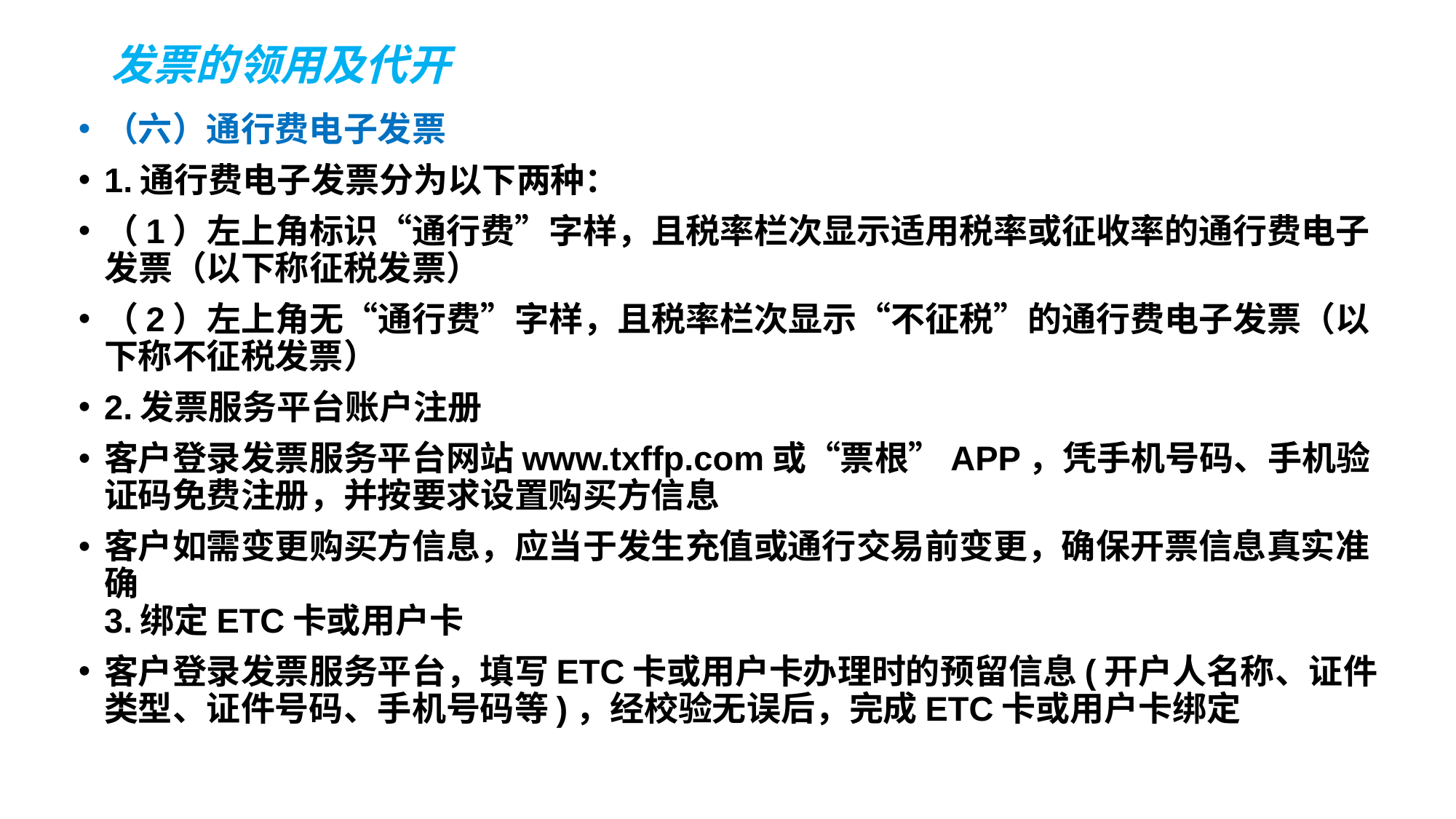

# 发票的领用及代开
（六）通行费电子发票
1.通行费电子发票分为以下两种：
（1）左上角标识“通行费”字样，且税率栏次显示适用税率或征收率的通行费电子发票（以下称征税发票）
（2）左上角无“通行费”字样，且税率栏次显示“不征税”的通行费电子发票（以下称不征税发票）
2.发票服务平台账户注册
客户登录发票服务平台网站www.txffp.com或“票根”APP，凭手机号码、手机验证码免费注册，并按要求设置购买方信息
客户如需变更购买方信息，应当于发生充值或通行交易前变更，确保开票信息真实准确
3.绑定ETC卡或用户卡
客户登录发票服务平台，填写ETC卡或用户卡办理时的预留信息(开户人名称、证件类型、证件号码、手机号码等)，经校验无误后，完成ETC卡或用户卡绑定